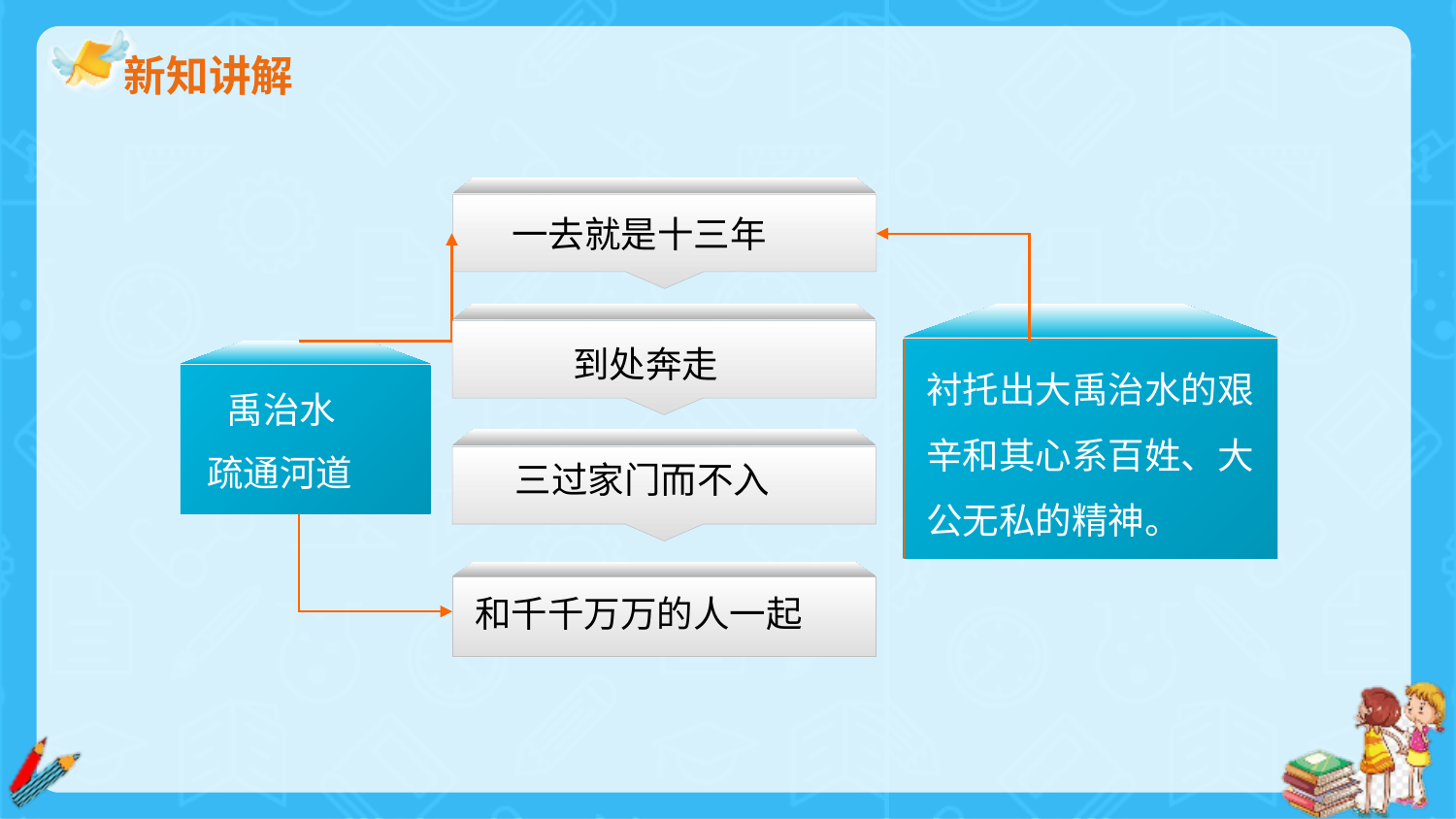

新知讲解

一去就是十三年

到处奔走
衬托出大禹治水的艰辛和其心系百姓、大公无私的精神。

禹治水

疏通河道
三过家门而不入

和千千万万的人一起